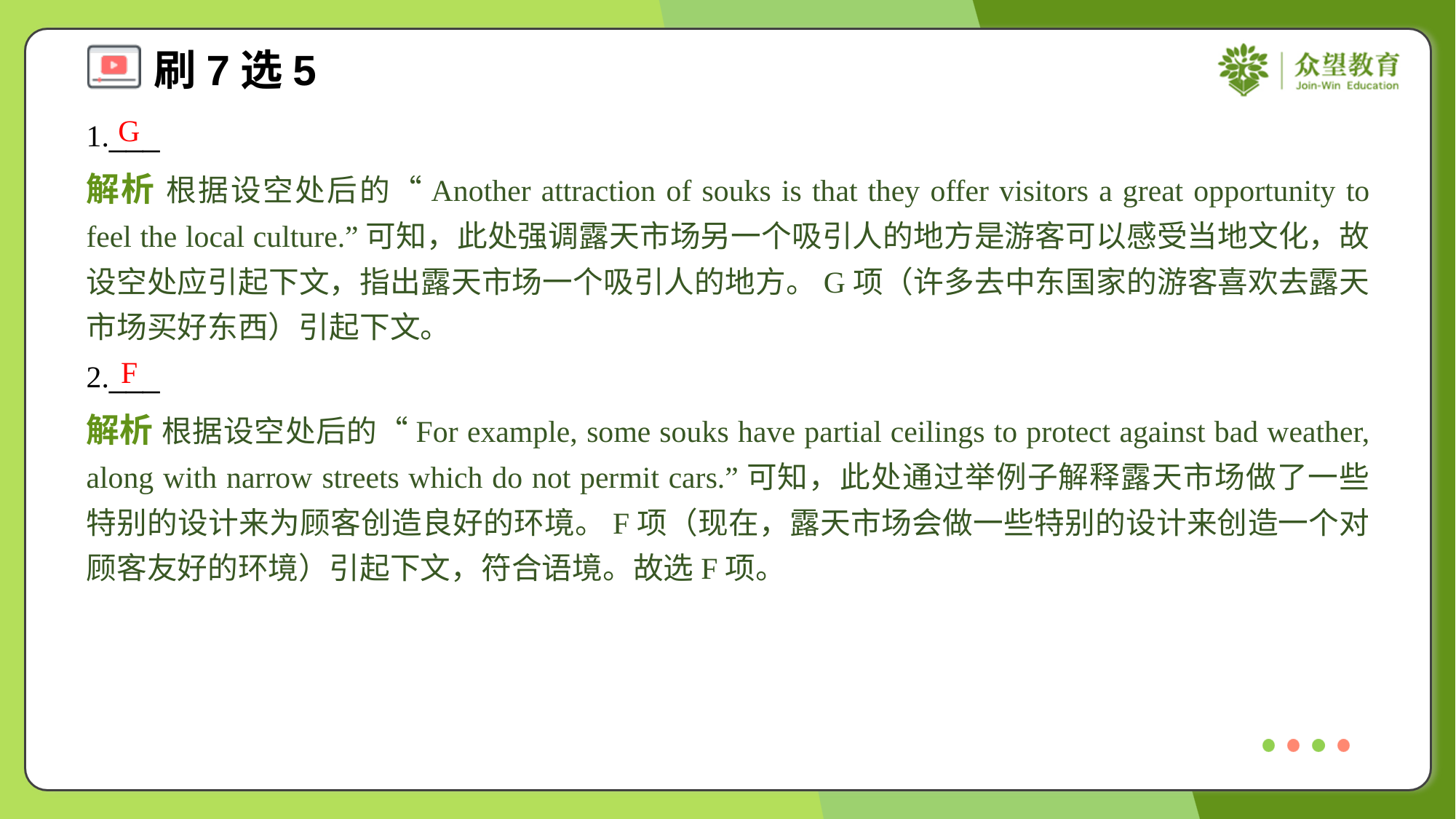

G
1.___
解析 根据设空处后的“Another attraction of souks is that they offer visitors a great opportunity to feel the local culture.”可知，此处强调露天市场另一个吸引人的地方是游客可以感受当地文化，故设空处应引起下文，指出露天市场一个吸引人的地方。G项（许多去中东国家的游客喜欢去露天市场买好东西）引起下文。
F
2.___
解析 根据设空处后的“For example, some souks have partial ceilings to protect against bad weather, along with narrow streets which do not permit cars.”可知，此处通过举例子解释露天市场做了一些特别的设计来为顾客创造良好的环境。F项（现在，露天市场会做一些特别的设计来创造一个对顾客友好的环境）引起下文，符合语境。故选F项。